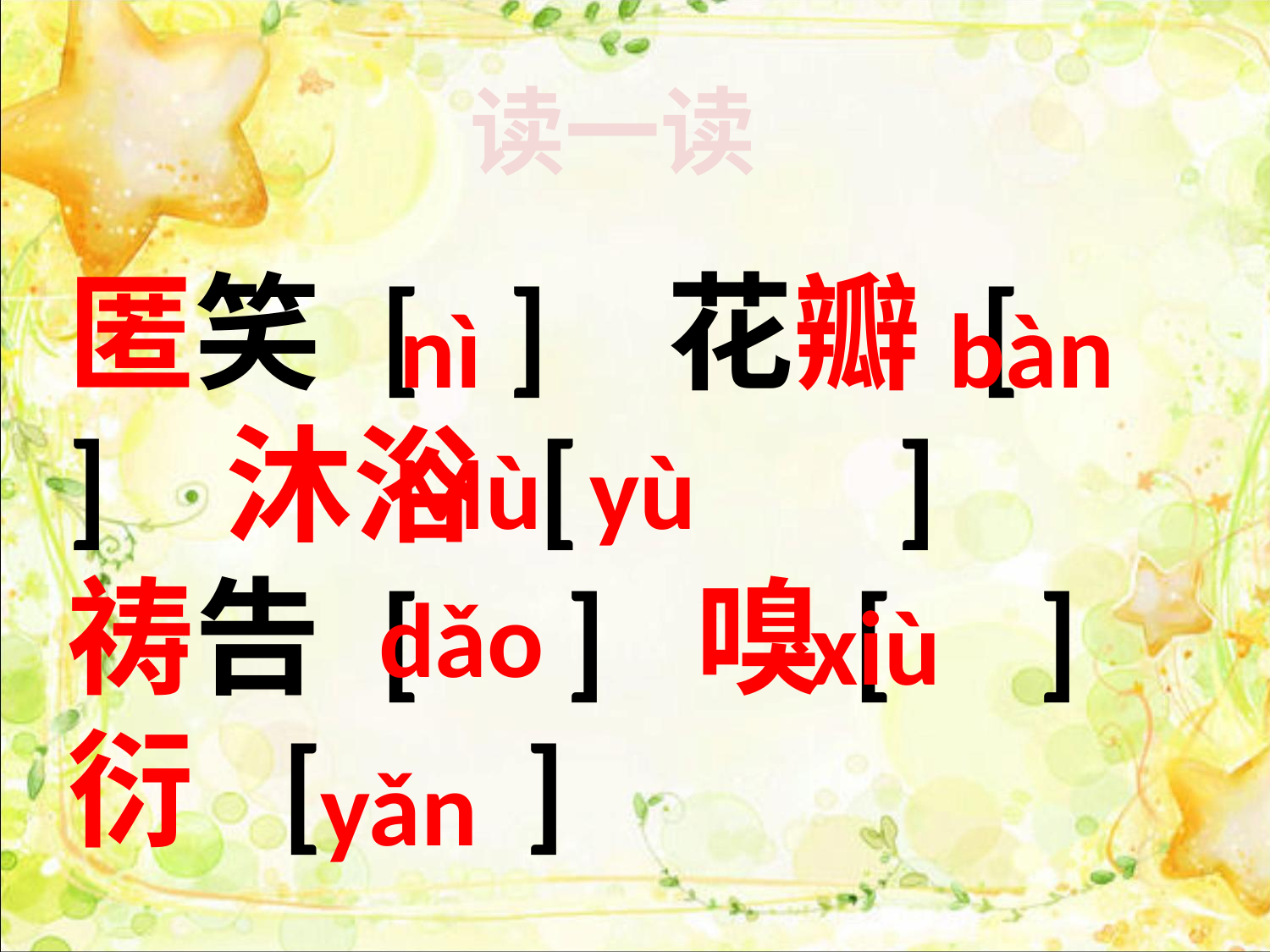

读一读
匿笑 [   ]   花瓣 [      ]   沐浴 [           ]
祷告 [     ]  嗅[     ]    衍  [       ]
nì
bàn
Mù  yù
dǎo
xiù
yǎn